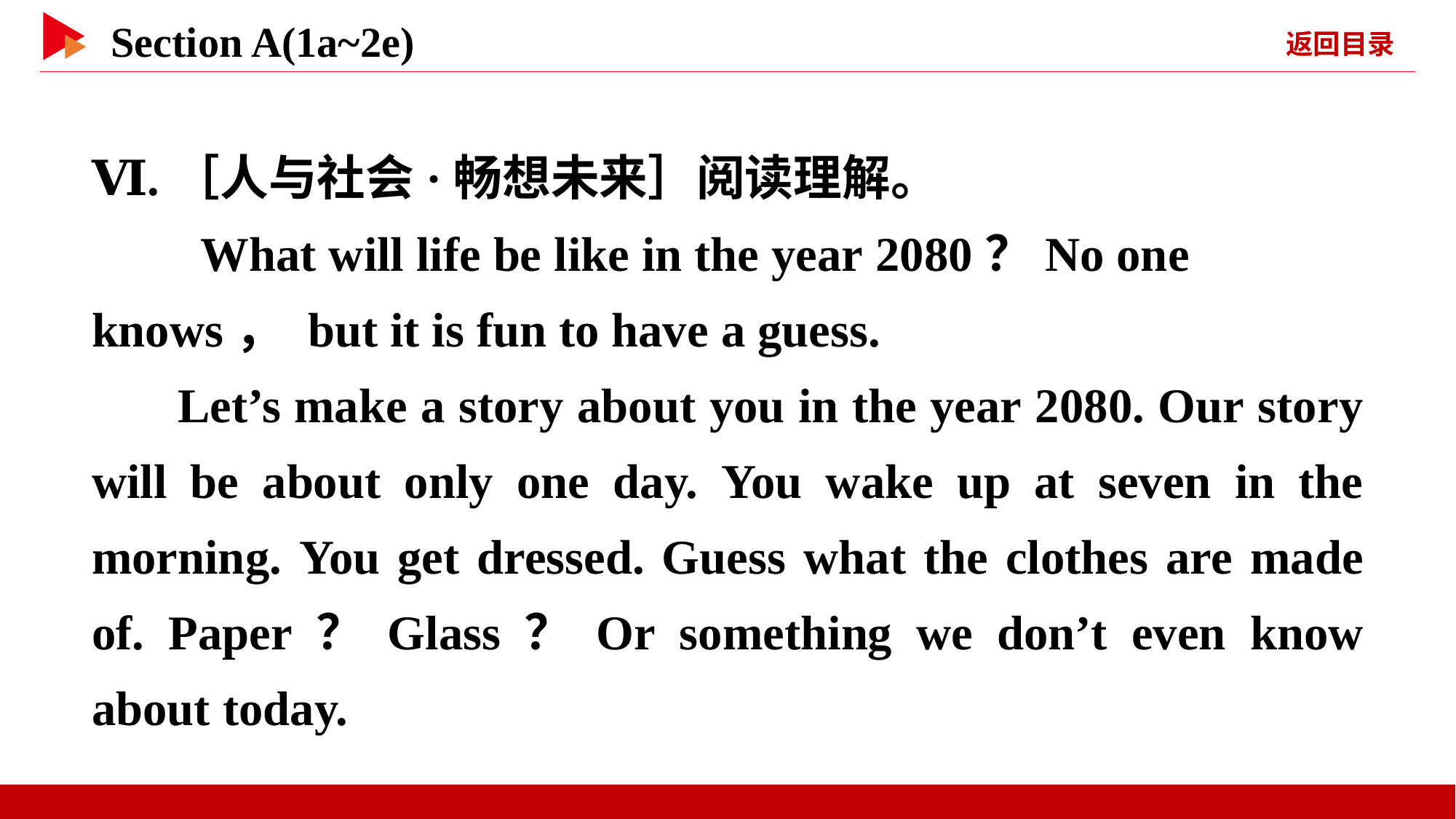

Ⅵ.［人与社会·畅想未来］阅读理解。
　　What will life be like in the year 2080？No one knows， but it is fun to have a guess.
Let’s make a story about you in the year 2080. Our story will be about only one day. You wake up at seven in the morning. You get dressed. Guess what the clothes are made of. Paper？Glass？Or something we don’t even know about today.